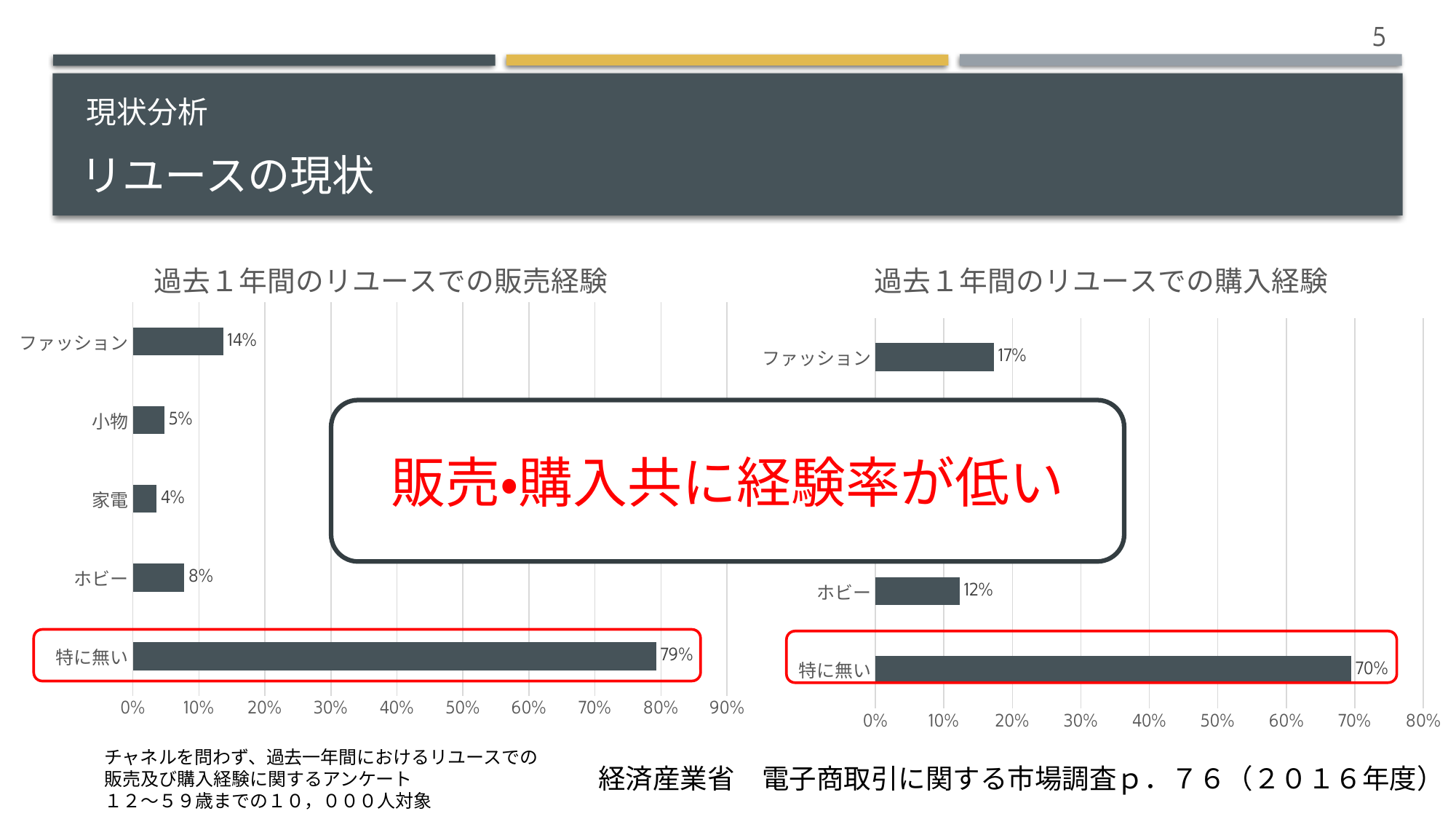

5
# リユースの現状
現状分析

### Chart: 過去１年間のリユースでの販売経験

| Category | 系列 1 |
|---|---|
| 特に無い | 0.793 |
| ホビー | 0.078 |
| 家電 | 0.036 |
| 小物 | 0.048 |
| ファッション | 0.137 |

### Chart: 過去１年間のリユースでの購入経験

| Category | 系列 1 |
|---|---|
| 特に無い | 0.695 |
| ホビー | 0.123 |
| 家電 | 0.064 |
| 小物 | 0.064 |
| ファッション | 0.173 |
販売・購入共に経験率が低い

チャネルを問わず、過去一年間におけるリユースでの
販売及び購入経験に関するアンケート
１２～５９歳までの１０，０００人対象
経済産業省　電子商取引に関する市場調査ｐ．７６（２０１６年度）